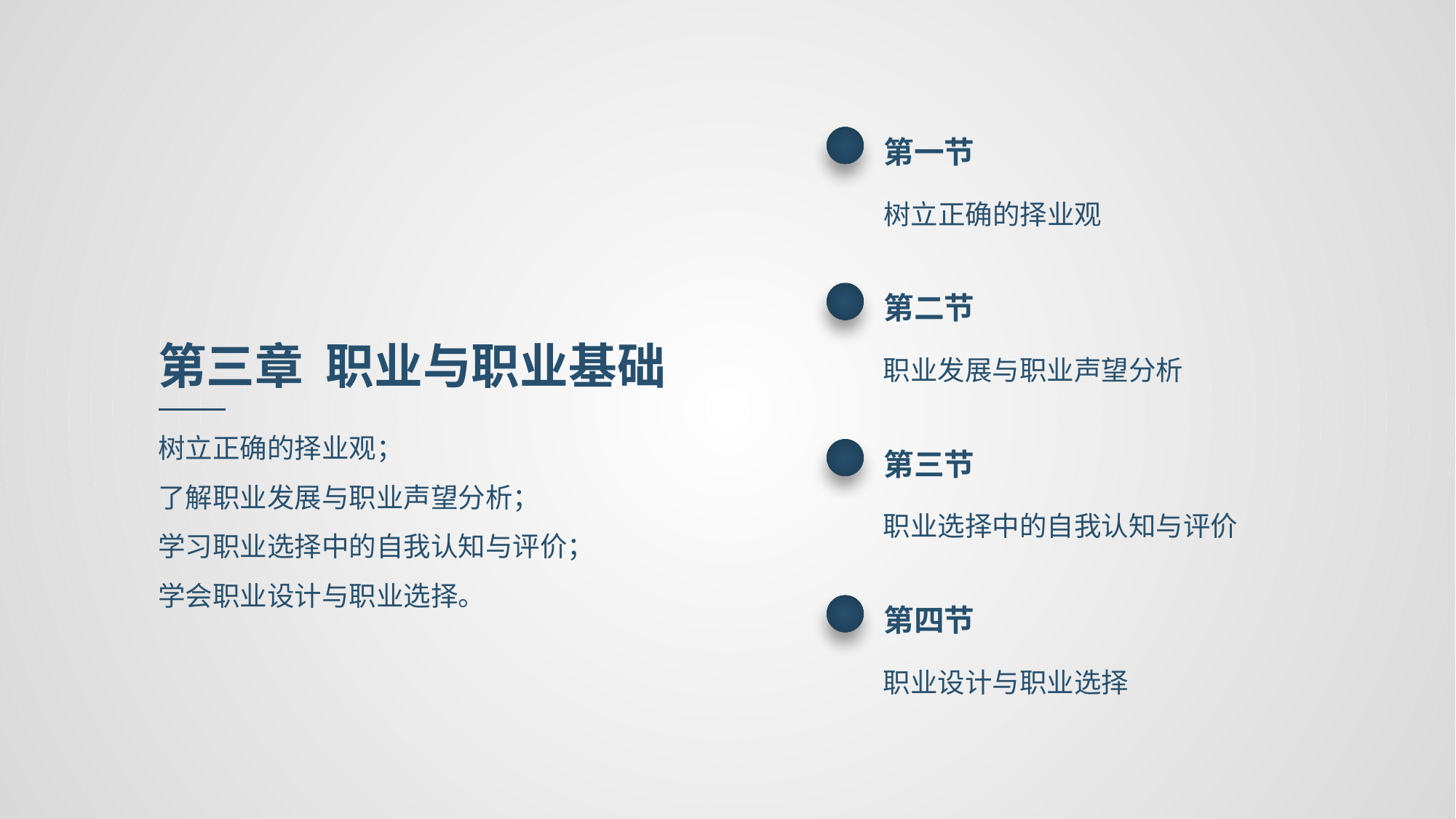

第一节
树立正确的择业观

第二节
职业发展与职业声望分析
第三章  职业与职业基础
树立正确的择业观；
了解职业发展与职业声望分析；
学习职业选择中的自我认知与评价；
学会职业设计与职业选择。

第三节
职业选择中的自我认知与评价

第四节
职业设计与职业选择